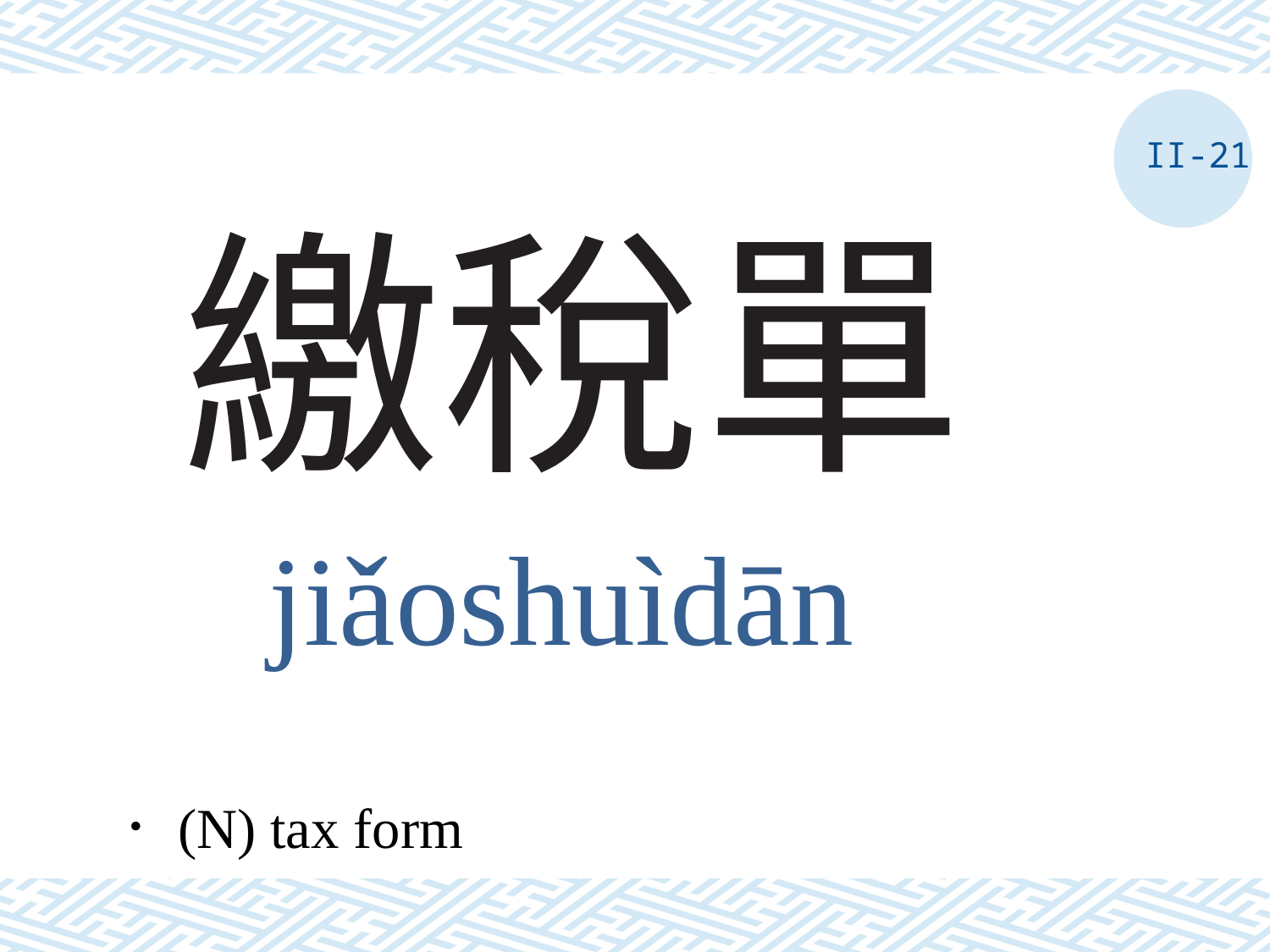

II-21

# 繳稅單
jiǎoshuìdān
．(N) tax form